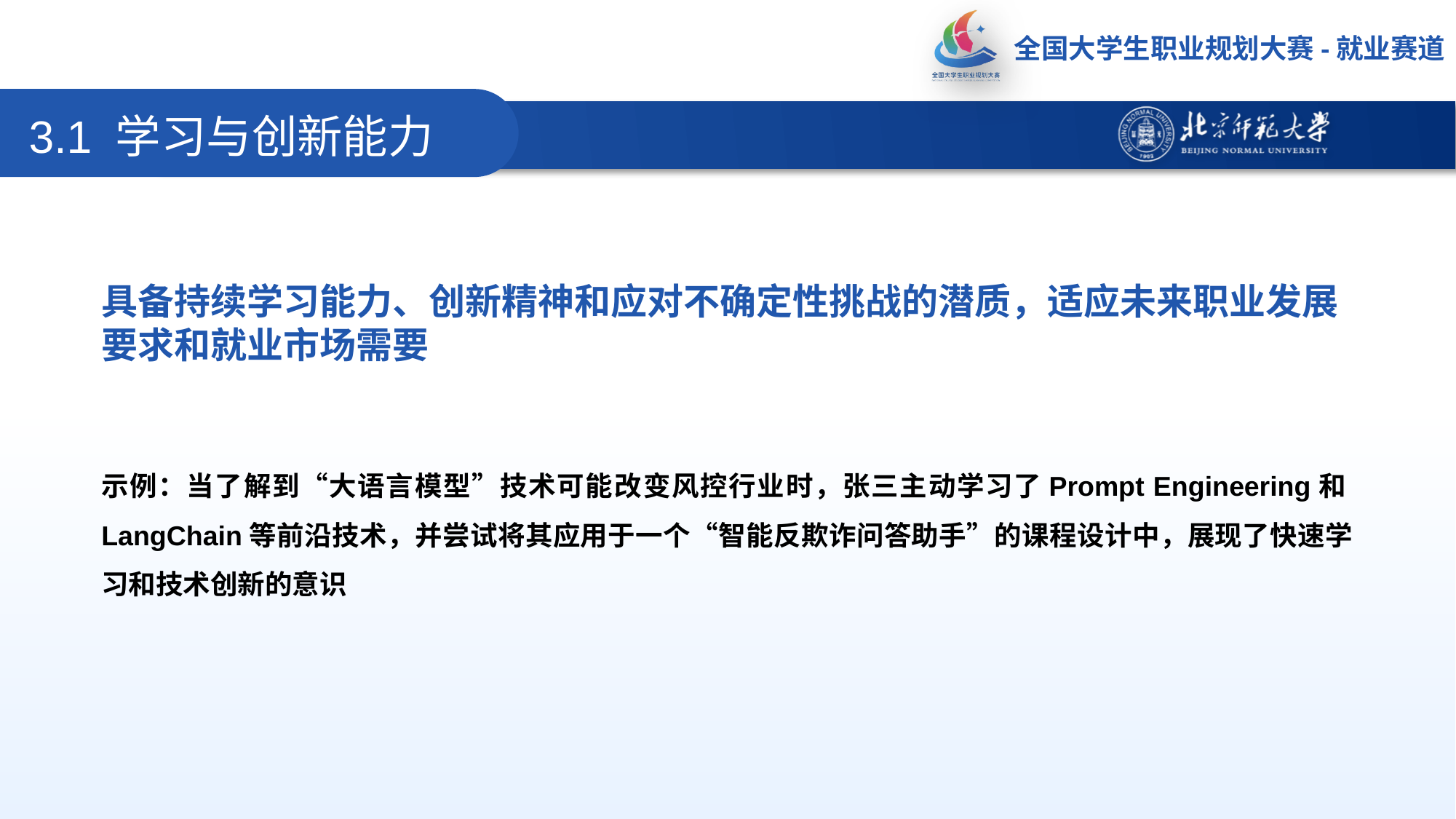

3.1 学习与创新能力
具备持续学习能力、创新精神和应对不确定性挑战的潜质，适应未来职业发展要求和就业市场需要
示例：当了解到“大语言模型”技术可能改变风控行业时，张三主动学习了Prompt Engineering和LangChain等前沿技术，并尝试将其应用于一个“智能反欺诈问答助手”的课程设计中，展现了快速学习和技术创新的意识